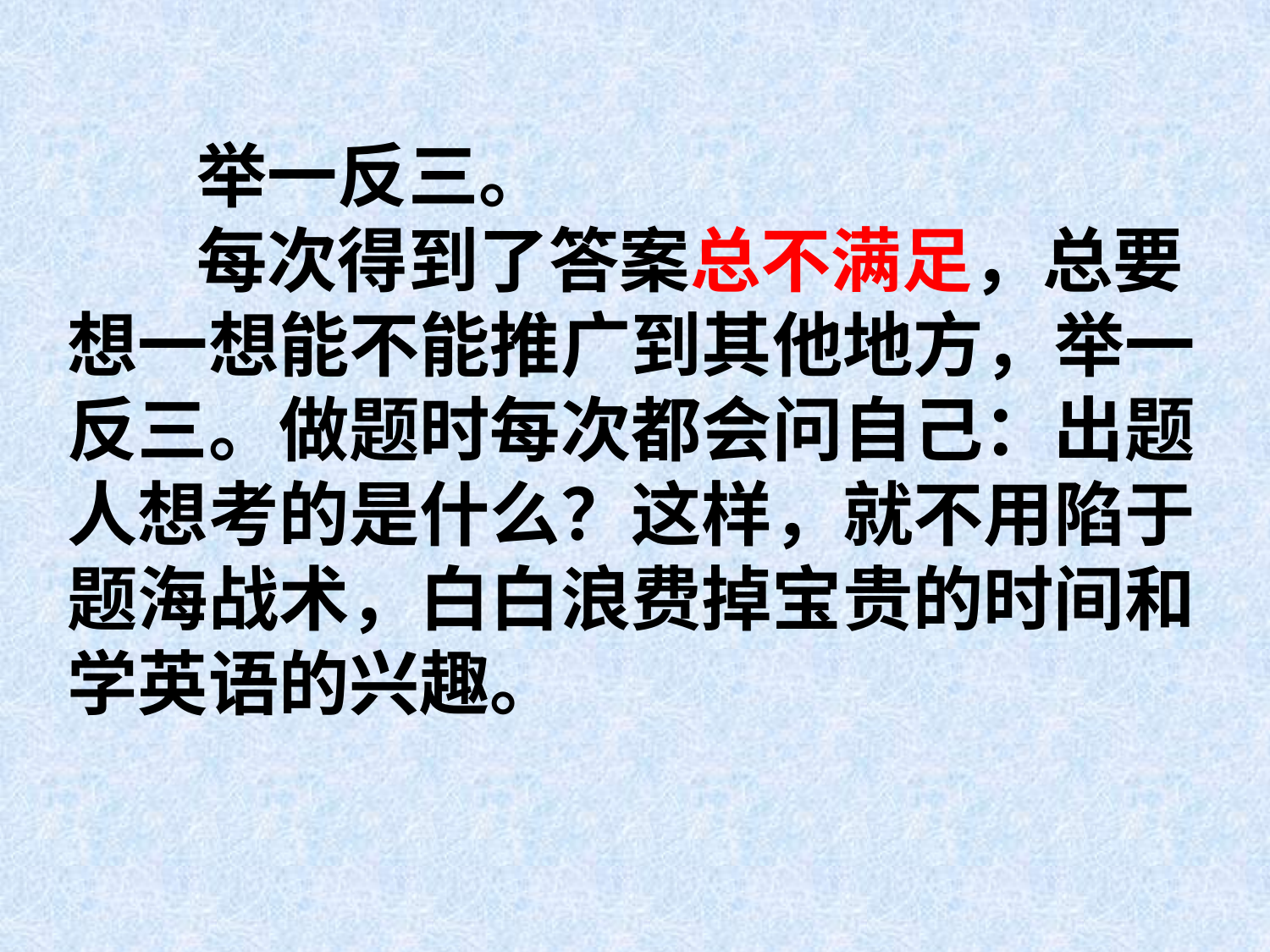

举一反三。
       每次得到了答案总不满足，总要想一想能不能推广到其他地方，举一反三。做题时每次都会问自己：出题人想考的是什么？这样，就不用陷于题海战术，白白浪费掉宝贵的时间和学英语的兴趣。